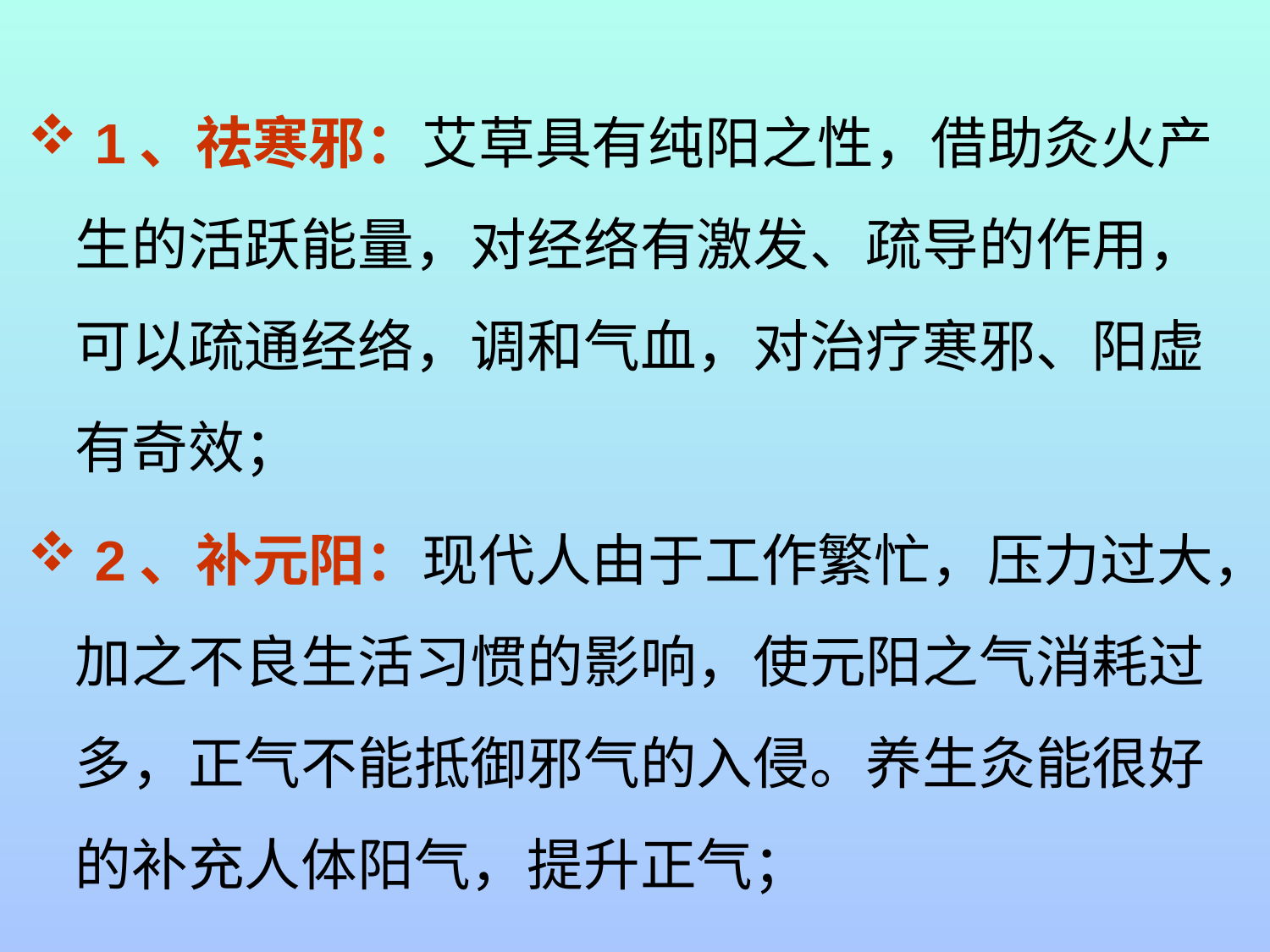

1、祛寒邪：艾草具有纯阳之性，借助灸火产生的活跃能量，对经络有激发、疏导的作用，可以疏通经络，调和气血，对治疗寒邪、阳虚有奇效；
 2、补元阳：现代人由于工作繁忙，压力过大，加之不良生活习惯的影响，使元阳之气消耗过多，正气不能抵御邪气的入侵。养生灸能很好的补充人体阳气，提升正气；